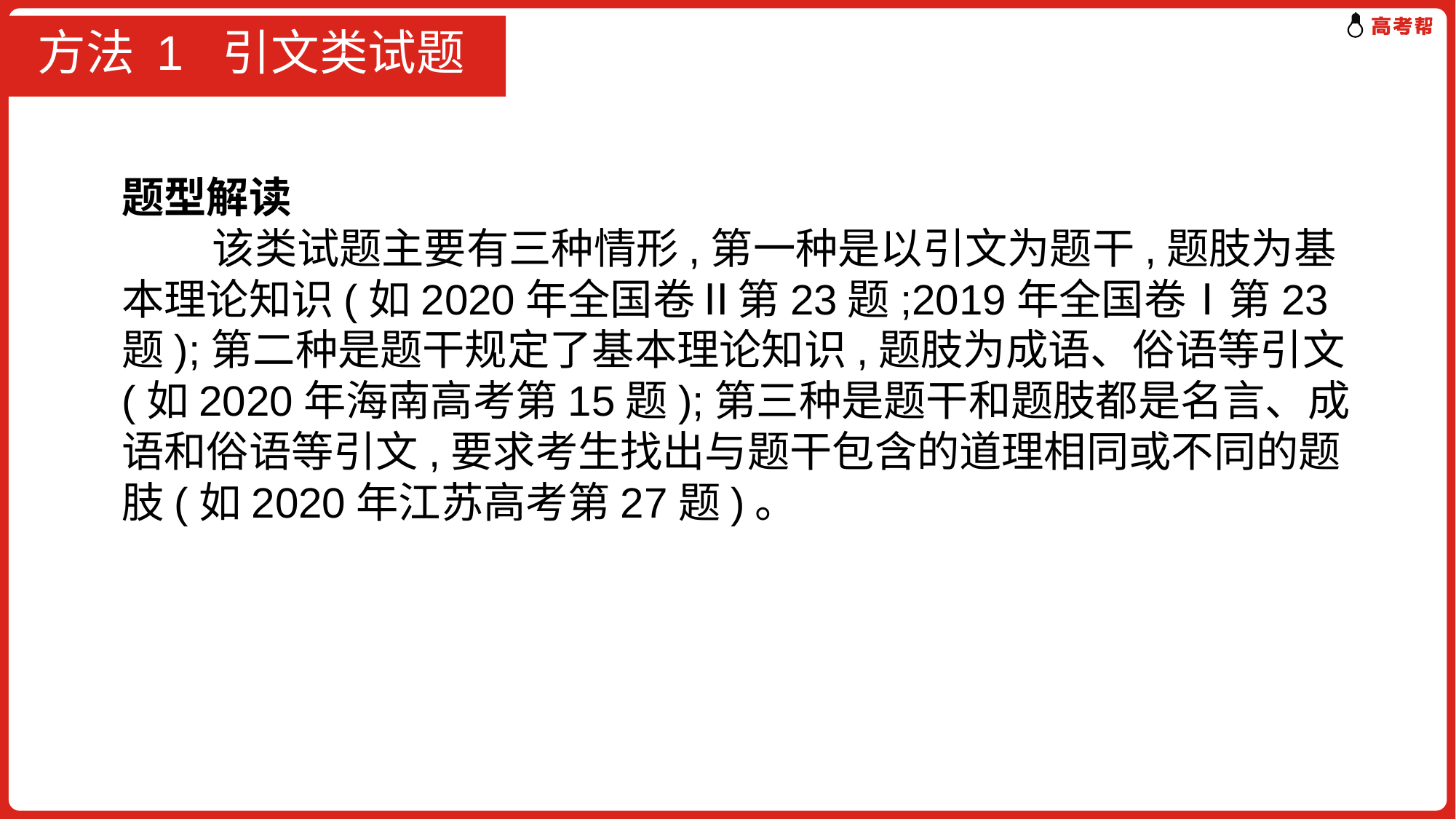

# 方法 1  引文类试题
题型解读
    　该类试题主要有三种情形,第一种是以引文为题干,题肢为基本理论知识(如2020年全国卷Ⅱ第23题;2019年全国卷Ⅰ第23题);第二种是题干规定了基本理论知识,题肢为成语、俗语等引文(如2020年海南高考第15题);第三种是题干和题肢都是名言、成语和俗语等引文,要求考生找出与题干包含的道理相同或不同的题肢(如2020年江苏高考第27题)。